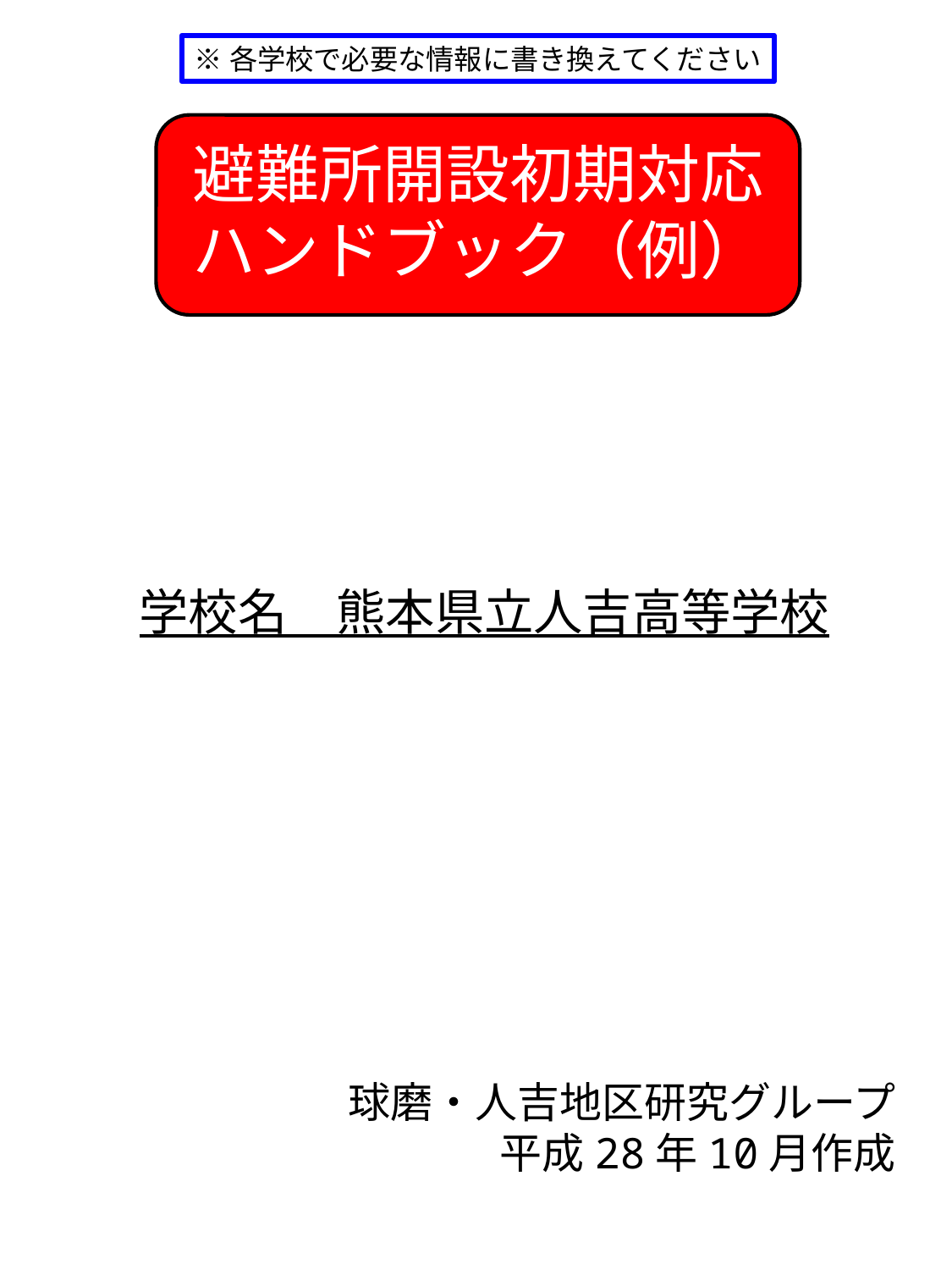

※各学校で必要な情報に書き換えてください

避難所開設初期対応
ハンドブック（例）
学校名　熊本県立人吉高等学校
球磨・人吉地区研究グループ
平成28年10月作成